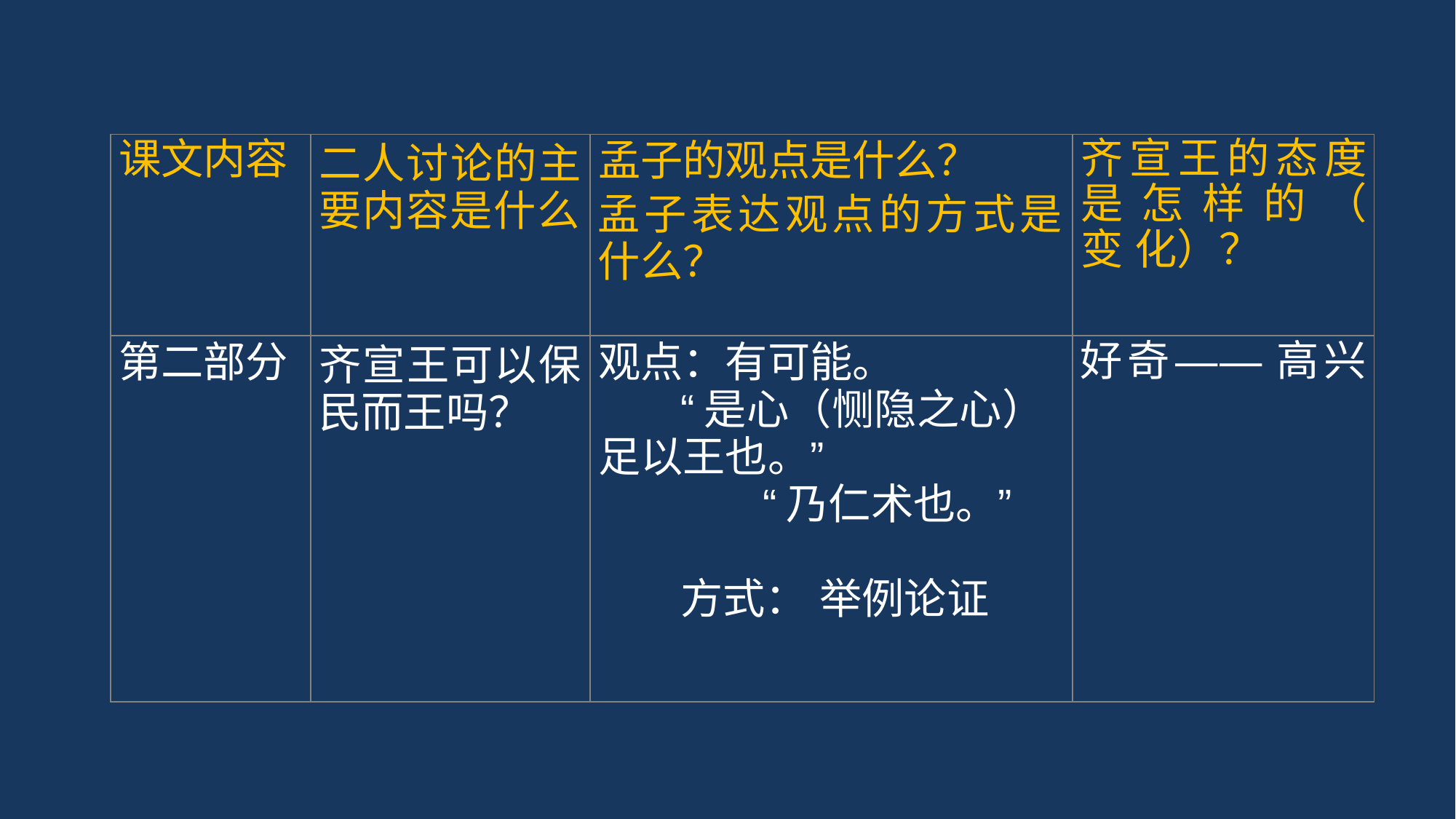

| 课文内容 | 二人讨论的主 要内容是什么 | 孟子的观点是什么？ 孟子表达观点的方式是 什么？ | 齐宣王的态度 是怎样的（ 变 化）？ |
| --- | --- | --- | --- |
| 第二部分 | 齐宣王可以保 民而王吗？ | 观点：有可能。 “是心（恻隐之心） 足以王也。” “乃仁术也。” 方式： 举例论证 | 好奇—— 高兴 |